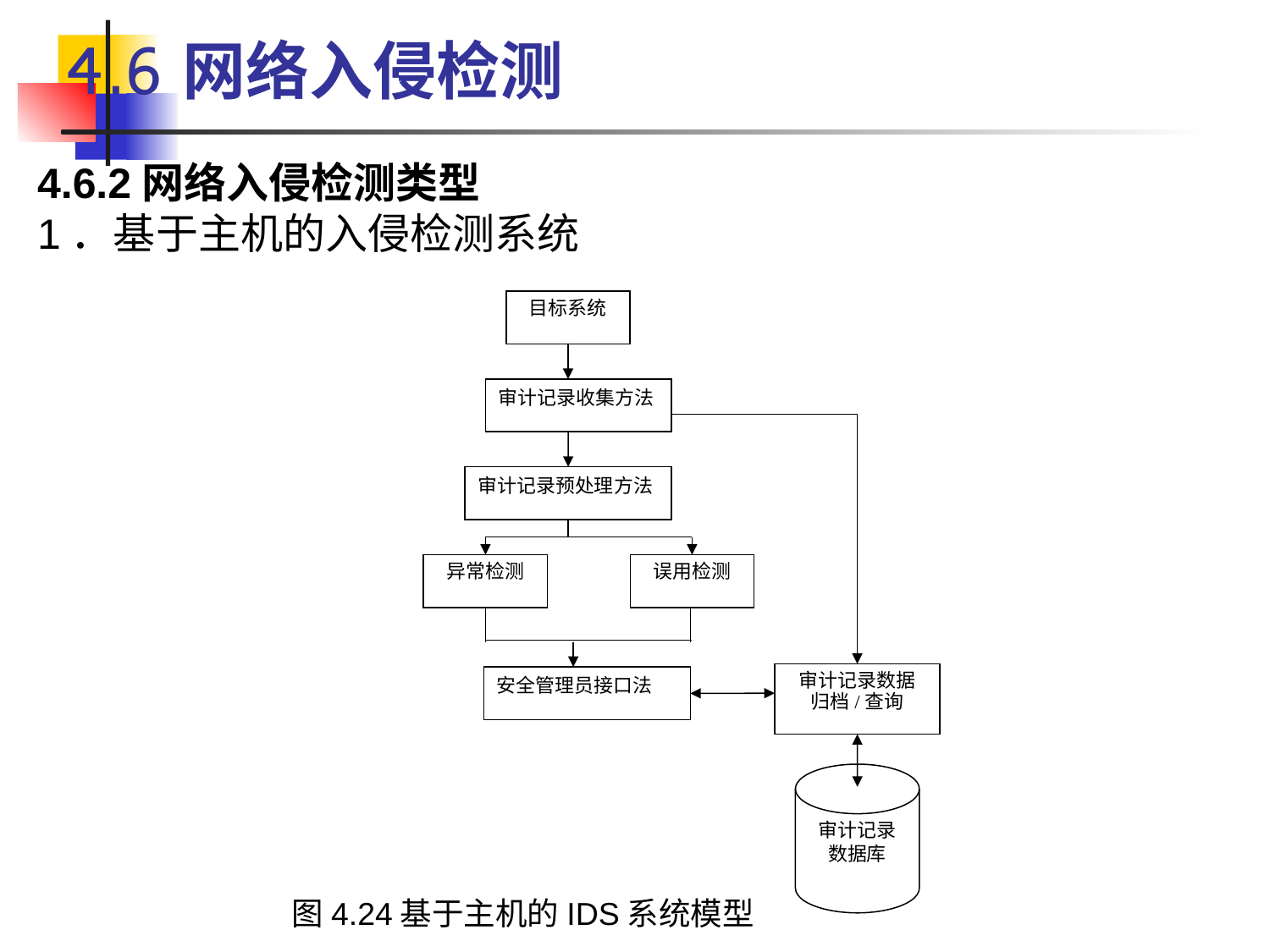

4.6网络入侵检测
4.6.2网络入侵检测类型
1．基于主机的入侵检测系统

目标系统
审计记录收集方法
审计记录预处理方法
异常检测
误用检测
审计记录数据
归档/查询
安全管理员接口法
审计记录
数据库
图4.24基于主机的IDS系统模型